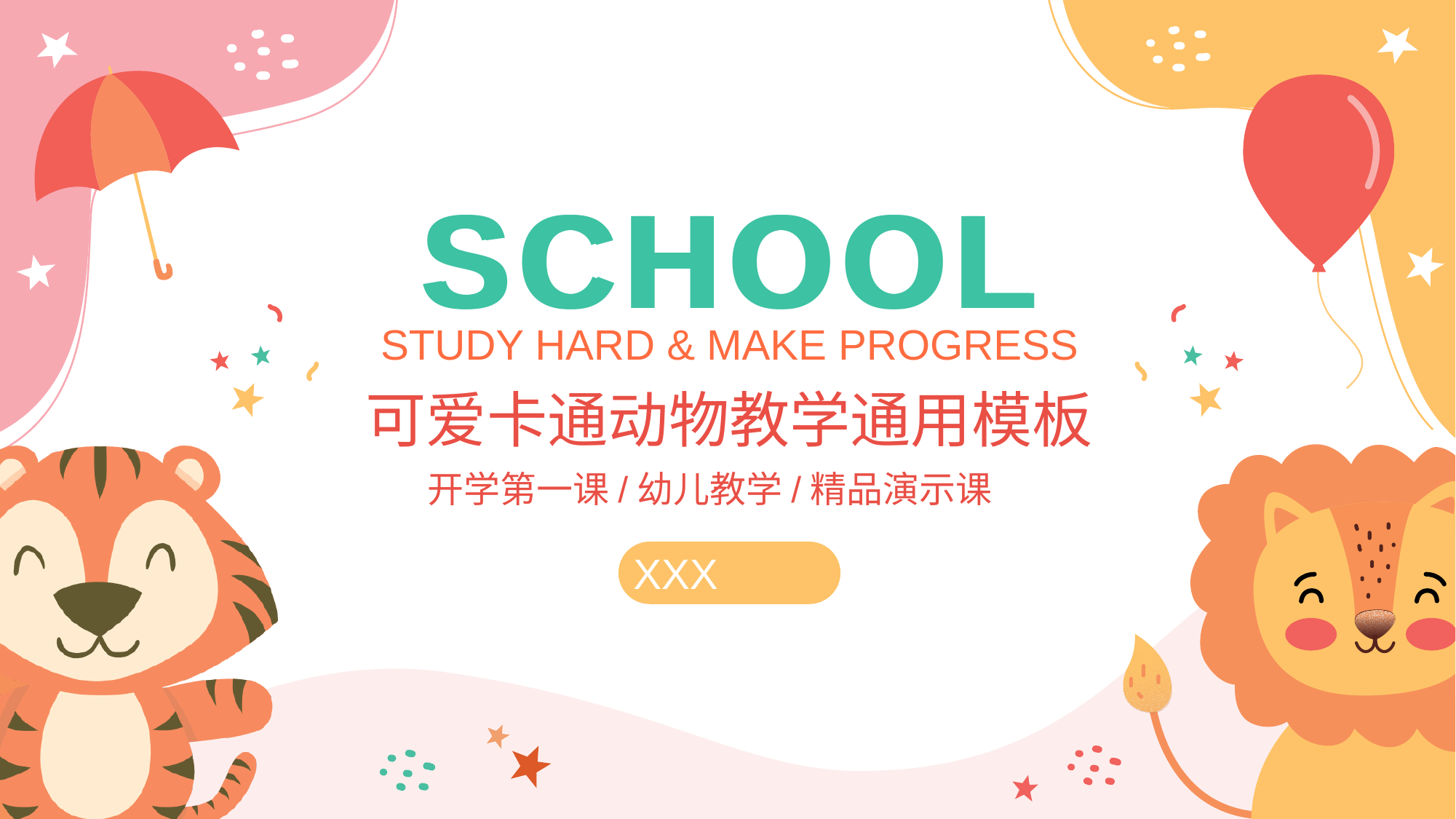

SCHOOL
SCHOOL
STUDY HARD & MAKE PROGRESS
可爱卡通动物教学通用模板
开学第一课/幼儿教学/精品演示课

XXX